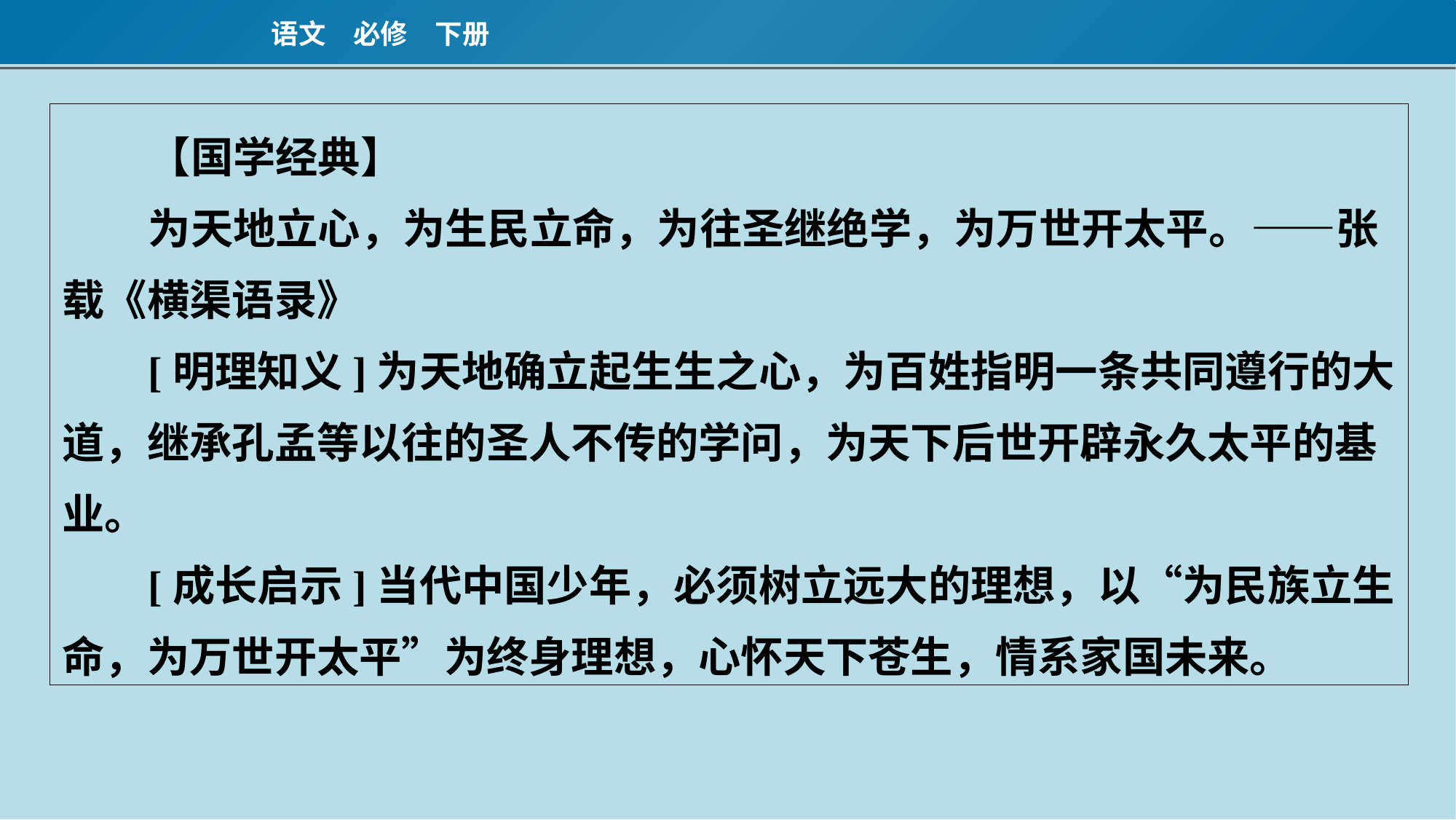

【国学经典】
为天地立心，为生民立命，为往圣继绝学，为万世开太平。——张载《横渠语录》
[明理知义]为天地确立起生生之心，为百姓指明一条共同遵行的大道，继承孔孟等以往的圣人不传的学问，为天下后世开辟永久太平的基业。
[成长启示]当代中国少年，必须树立远大的理想，以“为民族立生命，为万世开太平”为终身理想，心怀天下苍生，情系家国未来。